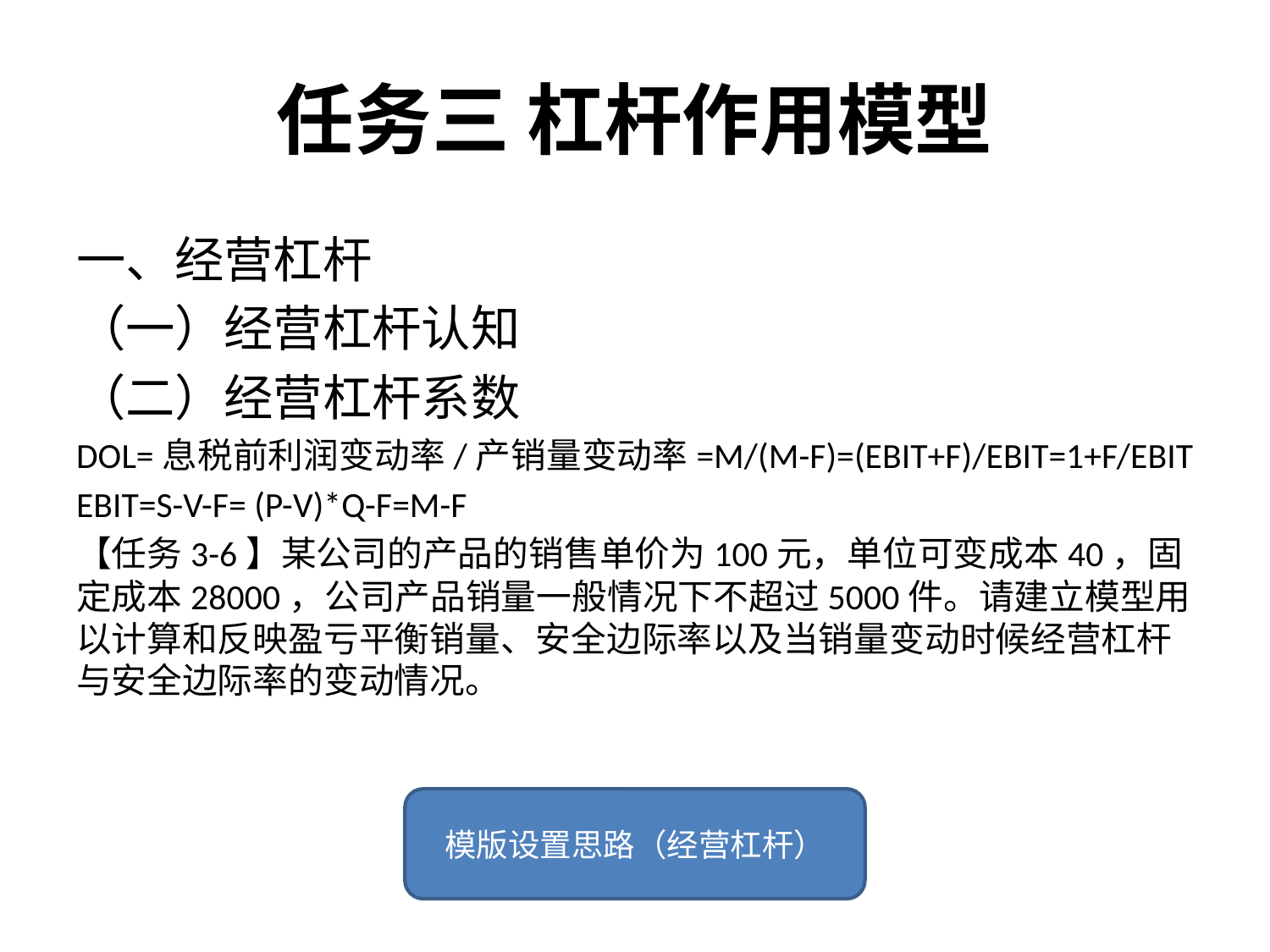

# 任务三 杠杆作用模型
一、经营杠杆
（一）经营杠杆认知
（二）经营杠杆系数
DOL=息税前利润变动率/产销量变动率=M/(M-F)=(EBIT+F)/EBIT=1+F/EBIT
EBIT=S-V-F= (P-V)*Q-F=M-F
【任务3-6】某公司的产品的销售单价为100元，单位可变成本40，固定成本28000，公司产品销量一般情况下不超过5000件。请建立模型用以计算和反映盈亏平衡销量、安全边际率以及当销量变动时候经营杠杆与安全边际率的变动情况。

模版设置思路（经营杠杆）